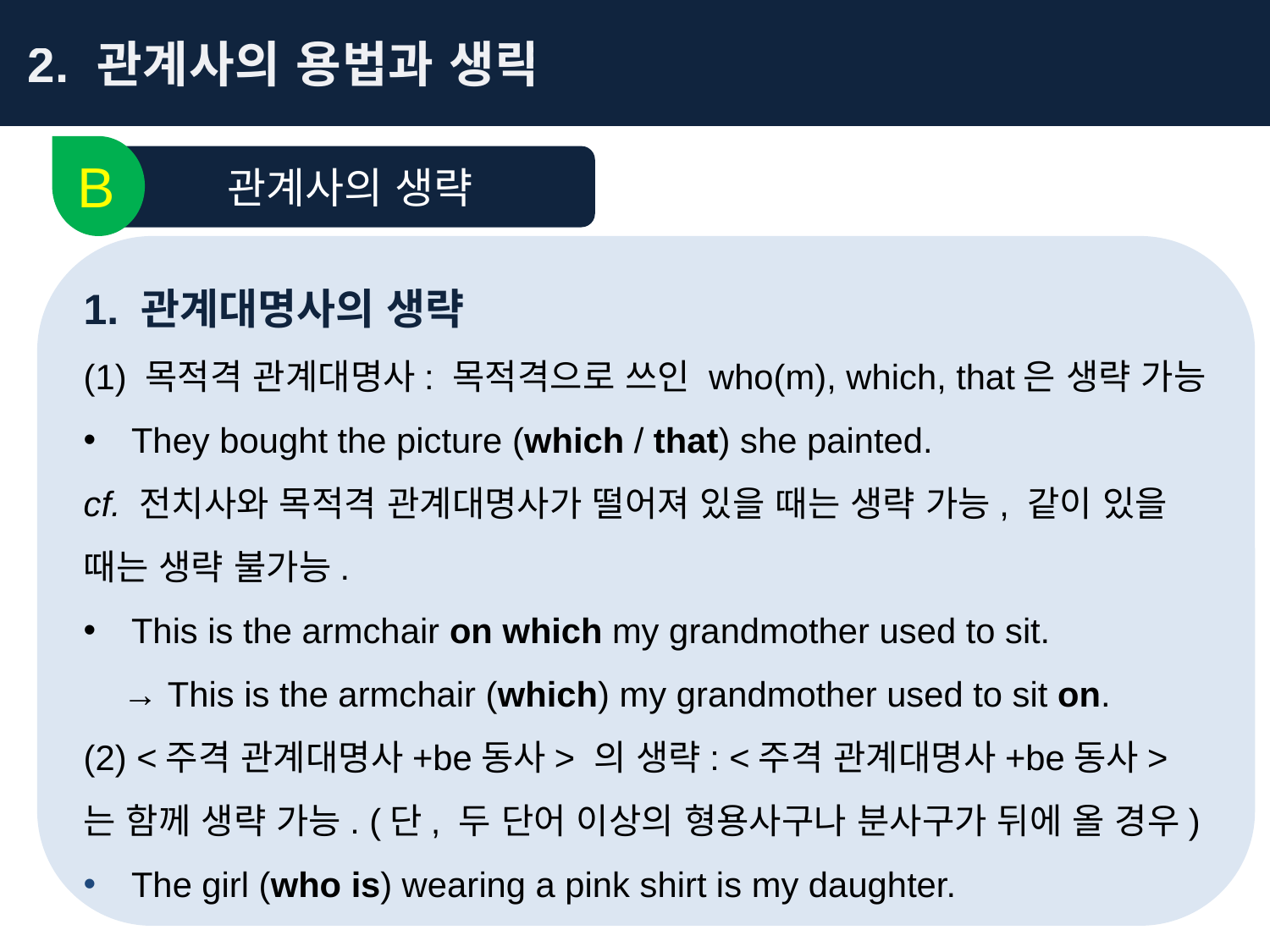

2. 관계사의 용법과 생략

B
관계사의 생략
1. 관계대명사의 생략
(1) 목적격 관계대명사: 목적격으로 쓰인 who(m), which, that은 생략 가능
They bought the picture (which / that) she painted.
cf. 전치사와 목적격 관계대명사가 떨어져 있을 때는 생략 가능, 같이 있을 때는 생략 불가능.
This is the armchair on which my grandmother used to sit.
    → This is the armchair (which) my grandmother used to sit on.
(2) <주격 관계대명사+be동사> 의 생략: <주격 관계대명사+be동사>는 함께 생략 가능. (단, 두 단어 이상의 형용사구나 분사구가 뒤에 올 경우)
The girl (who is) wearing a pink shirt is my daughter.